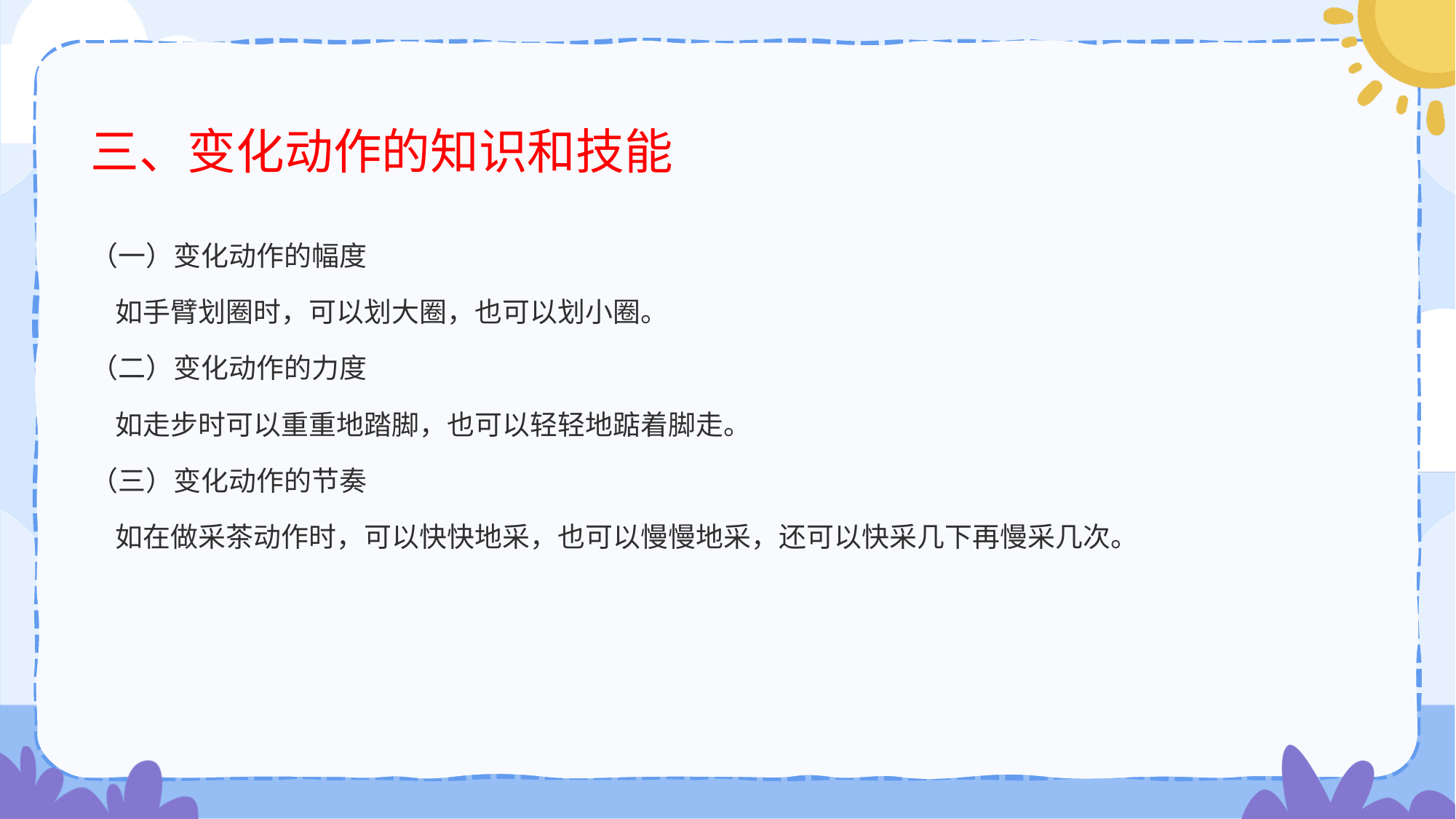

# 三、变化动作的知识和技能
（一）变化动作的幅度
    如手臂划圈时，可以划大圈，也可以划小圈。
（二）变化动作的力度
    如走步时可以重重地踏脚，也可以轻轻地踮着脚走。
（三）变化动作的节奏
    如在做采茶动作时，可以快快地采，也可以慢慢地采，还可以快采几下再慢采几次。